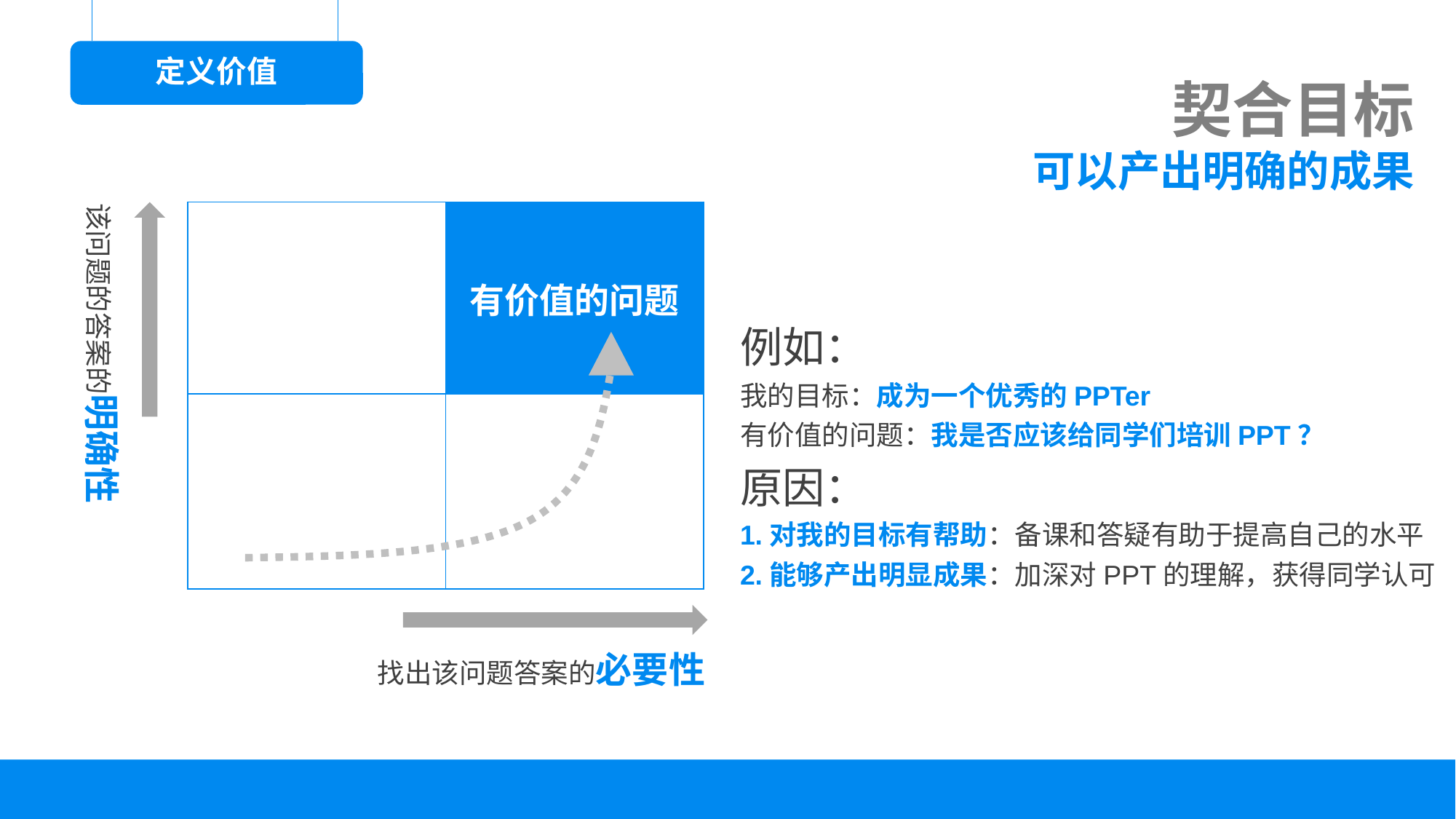

定义价值
契合目标
可以产出明确的成果
该问题的答案的明确性
|  | 有价值的问题 |
| --- | --- |
|  |  |

例如：
我的目标：成为一个优秀的PPTer
有价值的问题：我是否应该给同学们培训PPT？
原因：
1.对我的目标有帮助：备课和答疑有助于提高自己的水平
2.能够产出明显成果：加深对PPT的理解，获得同学认可

找出该问题答案的必要性